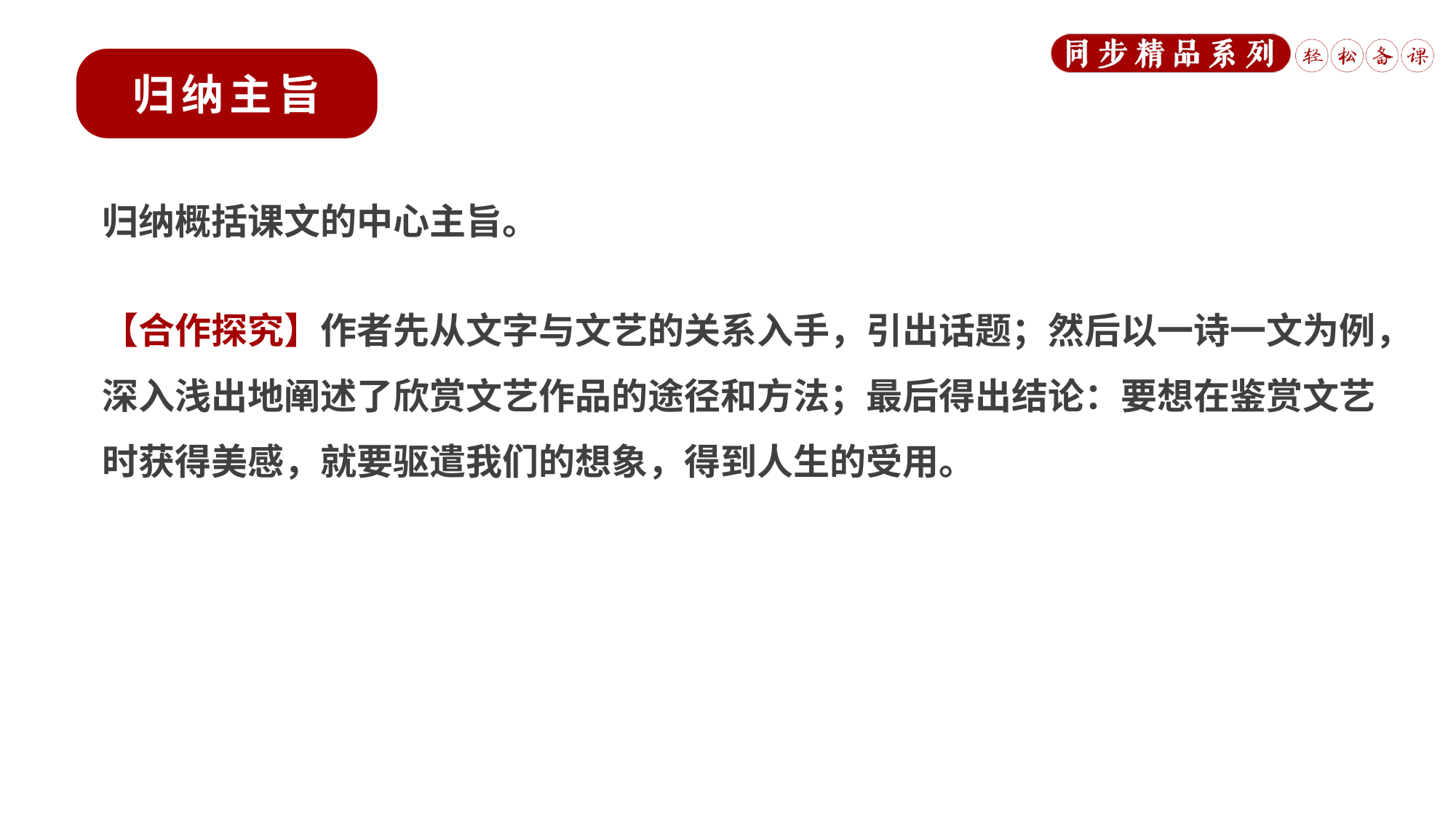

归纳概括课文的中心主旨。
【合作探究】作者先从文字与文艺的关系入手，引出话题；然后以一诗一文为例，深入浅出地阐述了欣赏文艺作品的途径和方法；最后得出结论：要想在鉴赏文艺时获得美感，就要驱遣我们的想象，得到人生的受用。